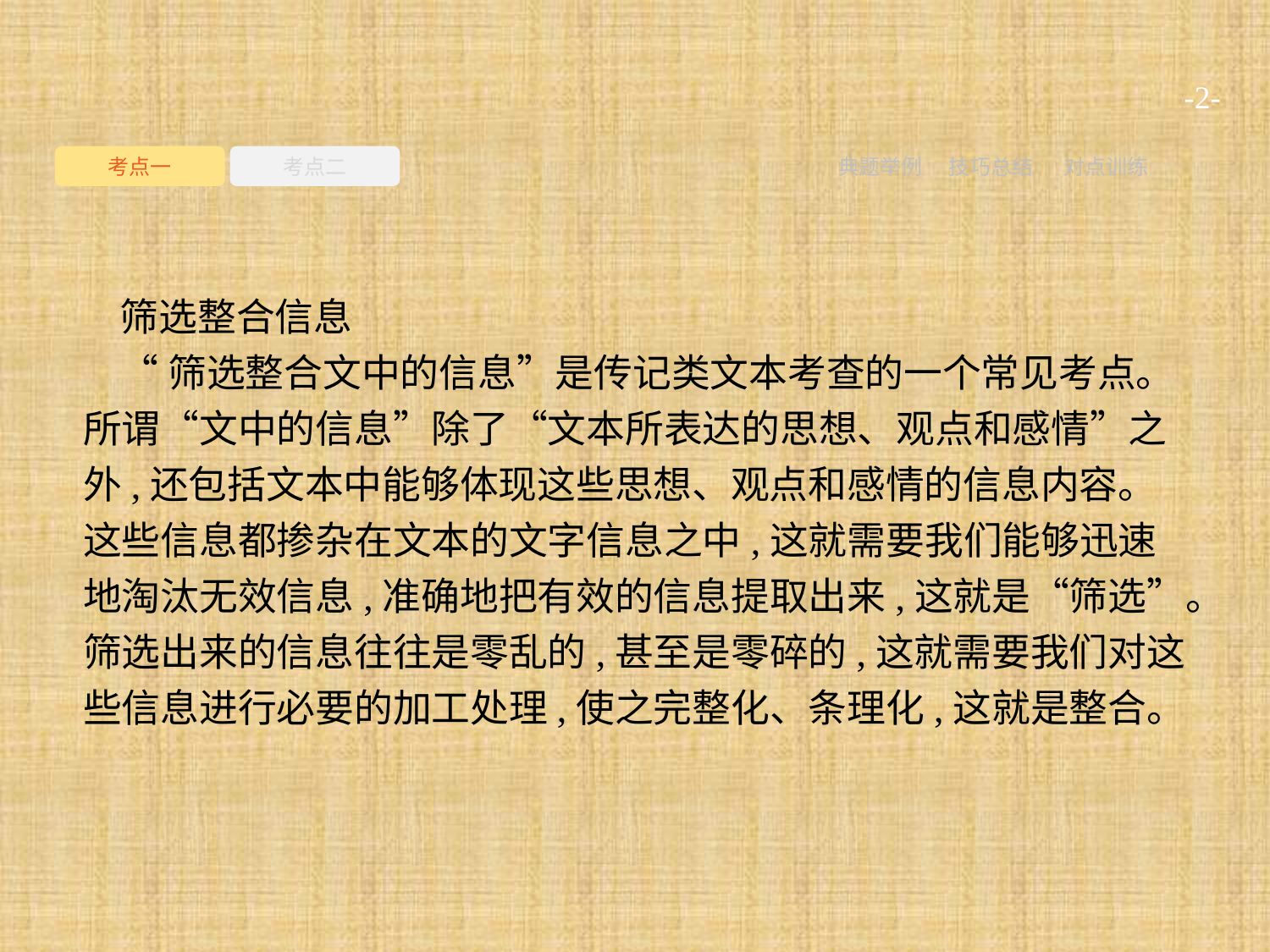

-2-
考点一
考点二
典题举例
技巧总结
对点训练
筛选整合信息
“筛选整合文中的信息”是传记类文本考查的一个常见考点。所谓“文中的信息”除了“文本所表达的思想、观点和感情”之外,还包括文本中能够体现这些思想、观点和感情的信息内容。这些信息都掺杂在文本的文字信息之中,这就需要我们能够迅速地淘汰无效信息,准确地把有效的信息提取出来,这就是“筛选”。筛选出来的信息往往是零乱的,甚至是零碎的,这就需要我们对这些信息进行必要的加工处理,使之完整化、条理化,这就是整合。